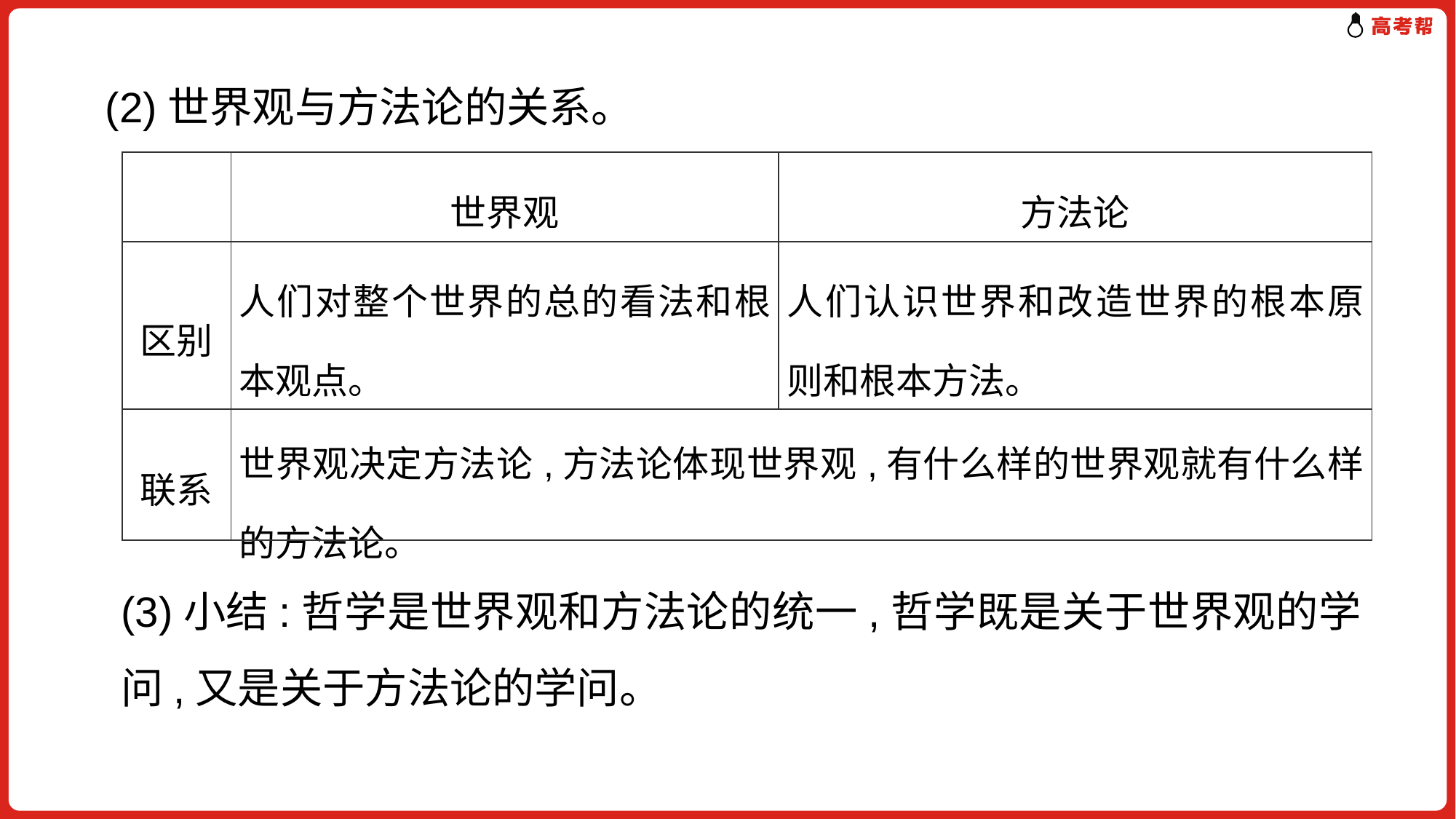

(2)世界观与方法论的关系。
|  | 世界观 | 方法论 |
| --- | --- | --- |
| 区别 | 人们对整个世界的总的看法和根本观点。 | 人们认识世界和改造世界的根本原则和根本方法。 |
| 联系 | 世界观决定方法论,方法论体现世界观,有什么样的世界观就有什么样的方法论。 |  |
(3)小结:哲学是世界观和方法论的统一,哲学既是关于世界观的学问,又是关于方法论的学问。